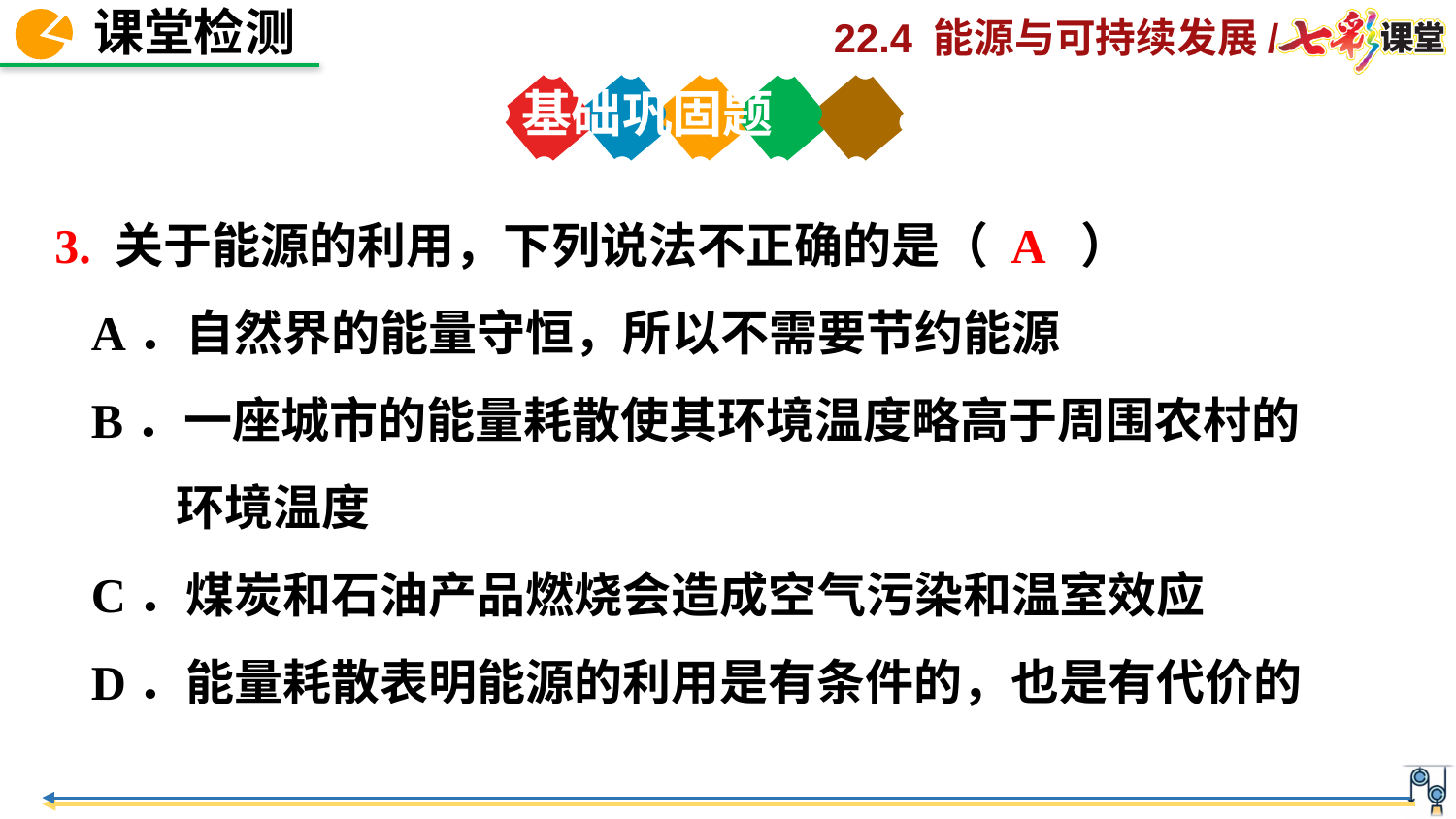

基础巩固题

3. 关于能源的利用，下列说法不正确的是（　    ）
   A．自然界的能量守恒，所以不需要节约能源
   B．一座城市的能量耗散使其环境温度略高于周围农村的
          环境温度
   C．煤炭和石油产品燃烧会造成空气污染和温室效应
   D．能量耗散表明能源的利用是有条件的，也是有代价的
A